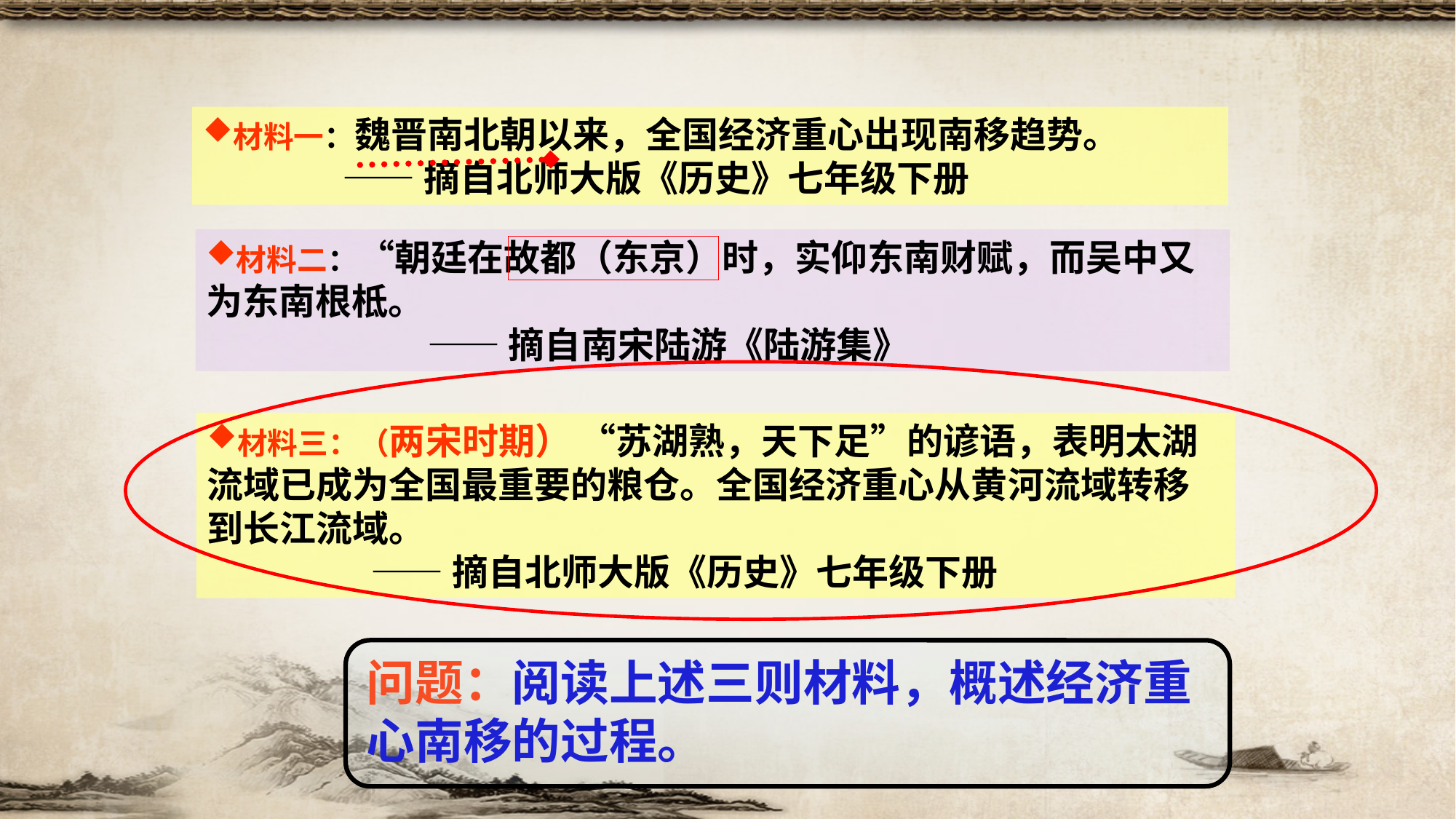

材料一：魏晋南北朝以来，全国经济重心出现南移趋势。
                 ——摘自北师大版《历史》七年级下册

材料二：“朝廷在故都（东京）时，实仰东南财赋，而吴中又为东南根柢。
                           ——摘自南宋陆游《陆游集》

材料三：（两宋时期） “苏湖熟，天下足”的谚语，表明太湖流域已成为全国最重要的粮仓。全国经济重心从黄河流域转移到长江流域。
                    ——摘自北师大版《历史》七年级下册

问题：阅读上述三则材料，概述经济重心南移的过程。